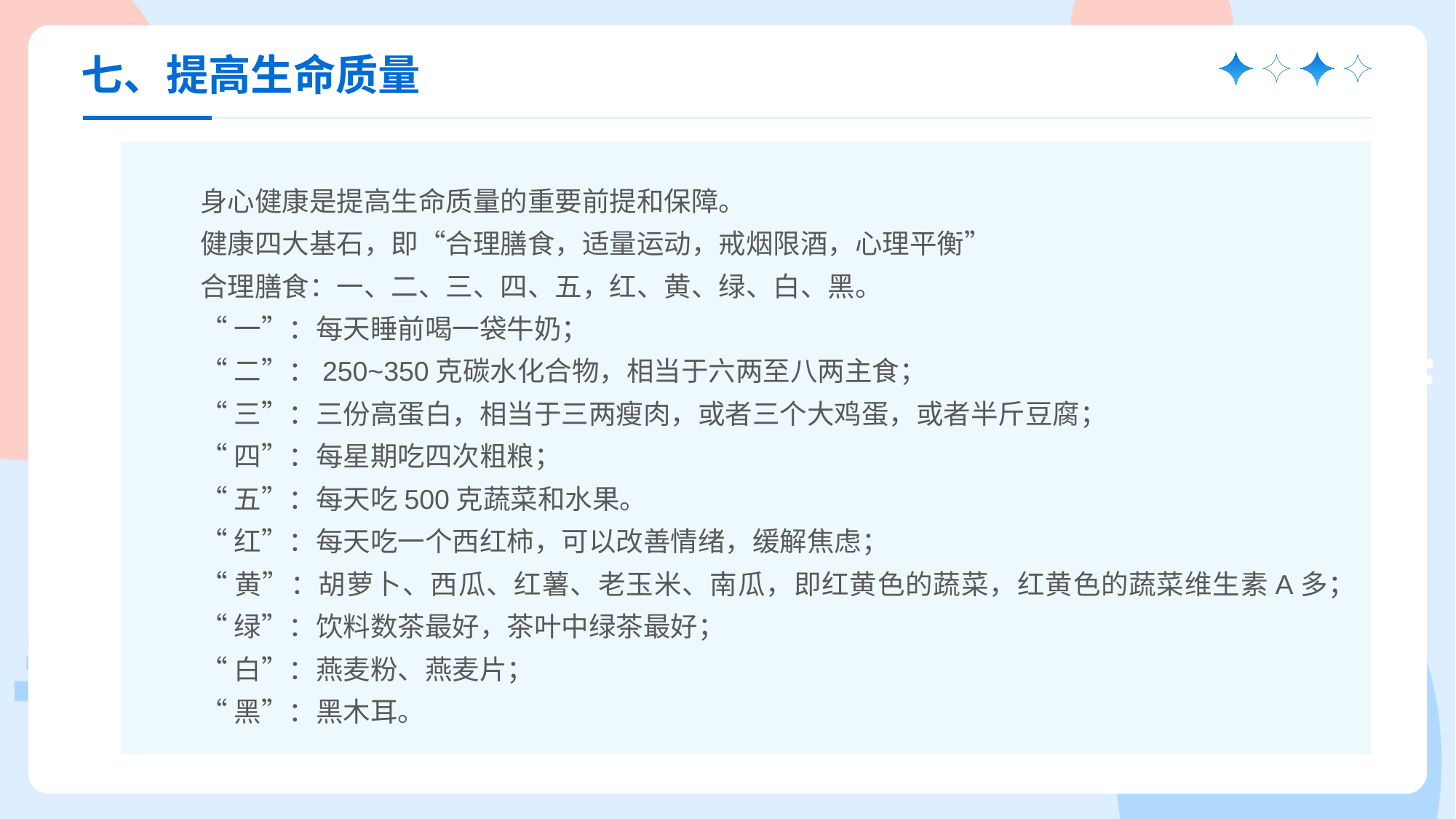

七、提高生命质量

身心健康是提高生命质量的重要前提和保障。
健康四大基石，即“合理膳食，适量运动，戒烟限酒，心理平衡”
合理膳食：一、二、三、四、五，红、黄、绿、白、黑。
“一”：每天睡前喝一袋牛奶；
“二”：250~350克碳水化合物，相当于六两至八两主食；
“三”：三份高蛋白，相当于三两瘦肉，或者三个大鸡蛋，或者半斤豆腐；
“四”：每星期吃四次粗粮；
“五”：每天吃500克蔬菜和水果。
“红”：每天吃一个西红柿，可以改善情绪，缓解焦虑；
“黄”：胡萝卜、西瓜、红薯、老玉米、南瓜，即红黄色的蔬菜，红黄色的蔬菜维生素A多；
“绿”：饮料数茶最好，茶叶中绿茶最好；
“白”：燕麦粉、燕麦片；
“黑”：黑木耳。